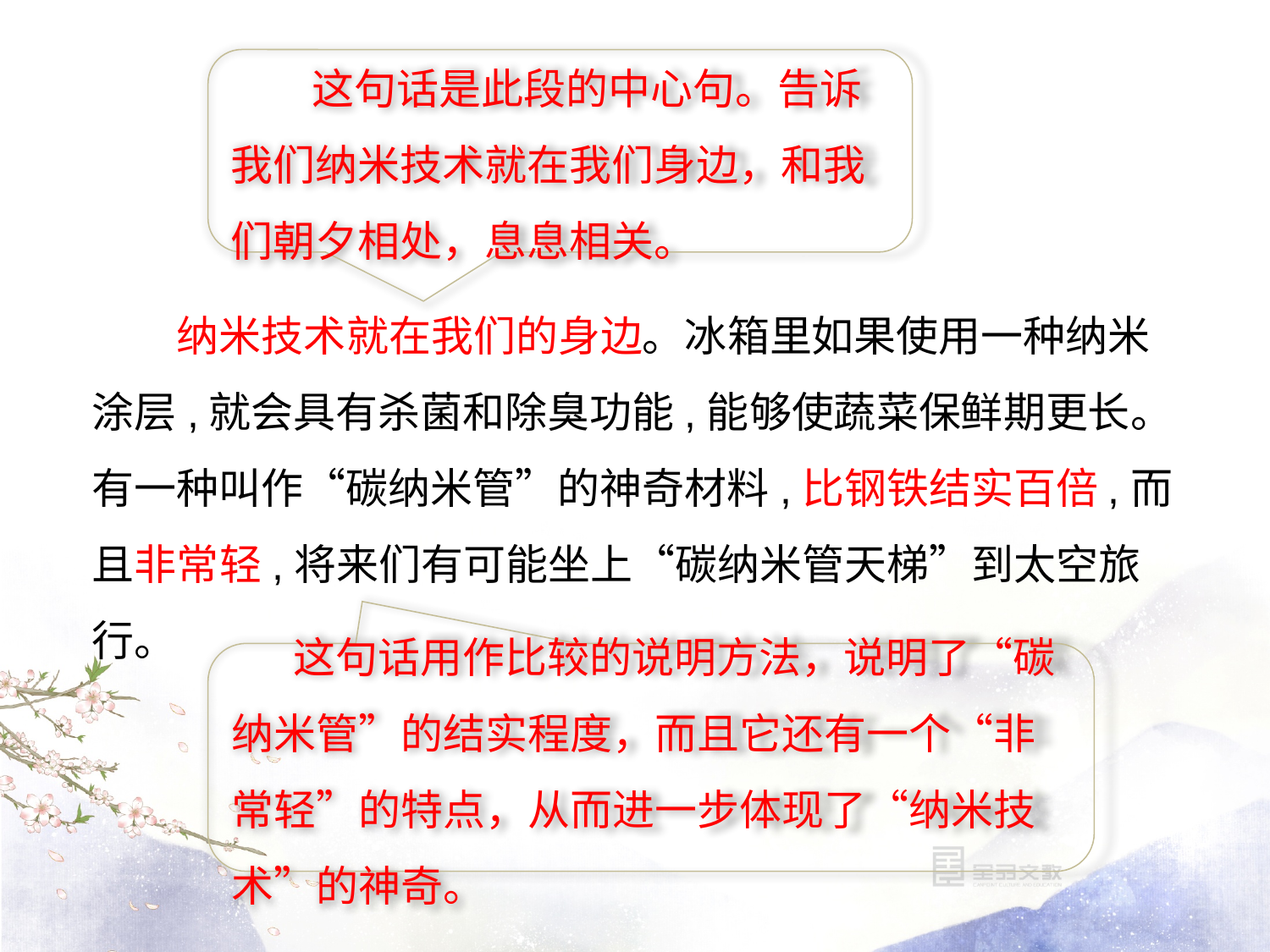

这句话是此段的中心句。告诉我们纳米技术就在我们身边，和我们朝夕相处，息息相关。
　　纳米技术就在我们的身边。冰箱里如果使用一种纳米涂层,就会具有杀菌和除臭功能,能够使蔬菜保鲜期更长。有一种叫作“碳纳米管”的神奇材料,比钢铁结实百倍,而且非常轻,将来们有可能坐上“碳纳米管天梯”到太空旅行。
这句话用作比较的说明方法，说明了“碳纳米管”的结实程度，而且它还有一个“非常轻”的特点，从而进一步体现了“纳米技术”的神奇。